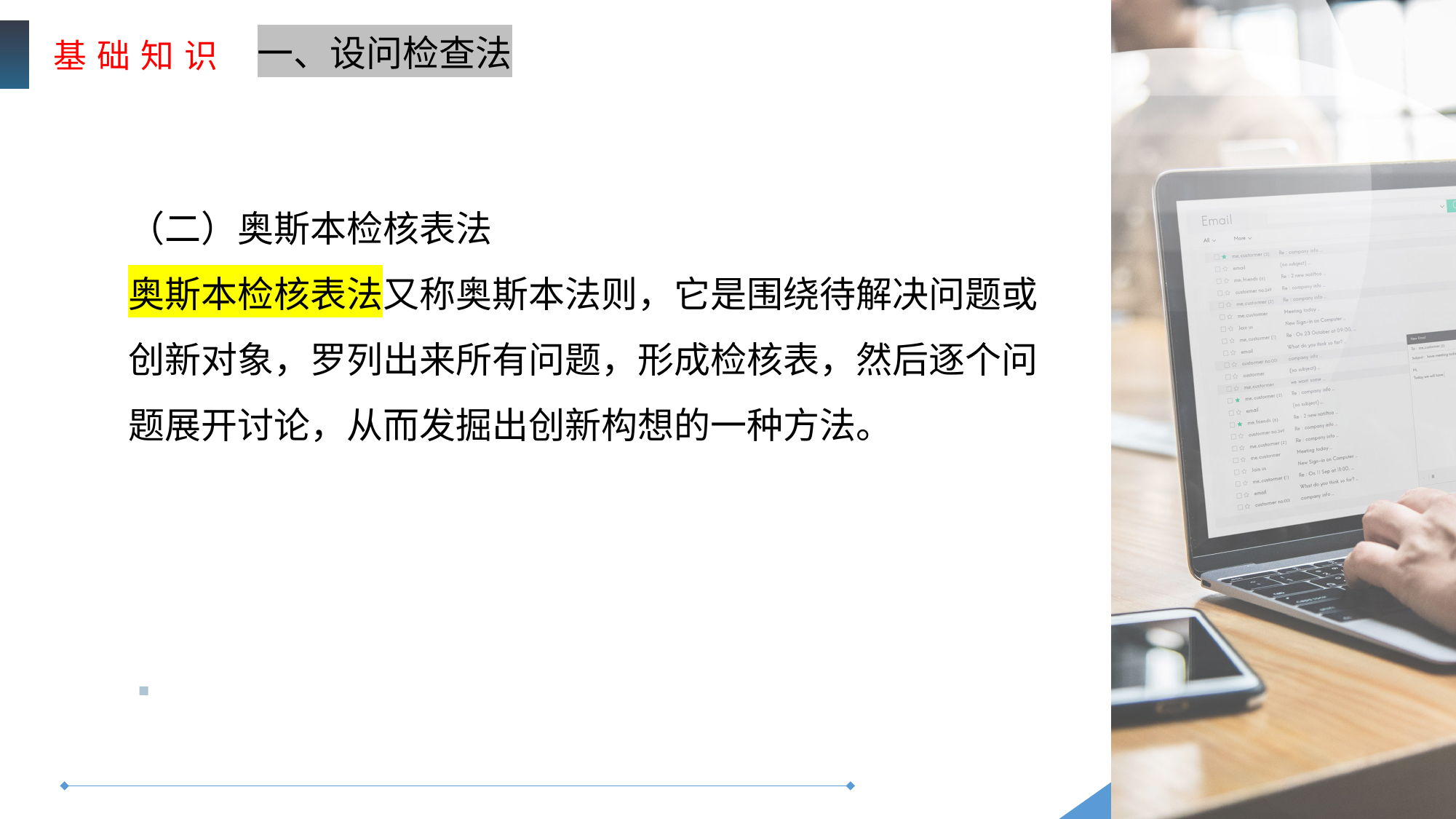

基 础 知 识

一、设问检查法
（二）奥斯本检核表法
奥斯本检核表法又称奥斯本法则，它是围绕待解决问题或创新对象，罗列出来所有问题，形成检核表，然后逐个问题展开讨论，从而发掘出创新构想的一种方法。